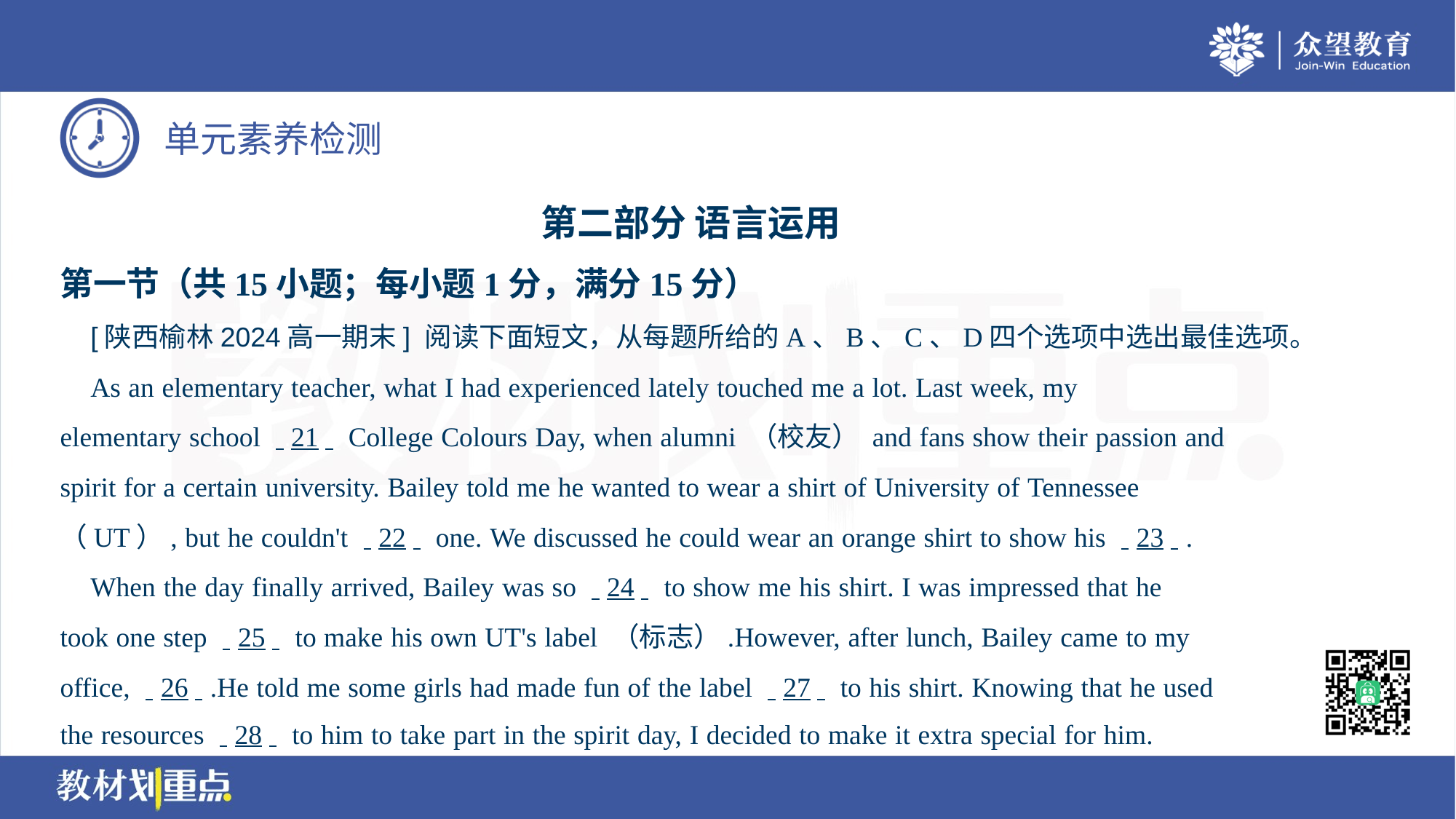

第二部分 语言运用
第一节（共15小题；每小题1分，满分15分）
    [陕西榆林2024高一期末] 阅读下面短文，从每题所给的A、B、C、D四个选项中选出最佳选项。
    As an elementary teacher, what I had experienced lately touched me a lot. Last week, my
elementary school . .21. . College Colours Day, when alumni （校友） and fans show their passion and
spirit for a certain university. Bailey told me he wanted to wear a shirt of University of Tennessee
（UT）, but he couldn't . .22. . one. We discussed he could wear an orange shirt to show his . .23. ..
    When the day finally arrived, Bailey was so . .24. . to show me his shirt. I was impressed that he
took one step . .25. . to make his own UT's label （标志）.However, after lunch, Bailey came to my
office, . .26. ..He told me some girls had made fun of the label . .27. . to his shirt. Knowing that he used
the resources . .28. . to him to take part in the spirit day, I decided to make it extra special for him.